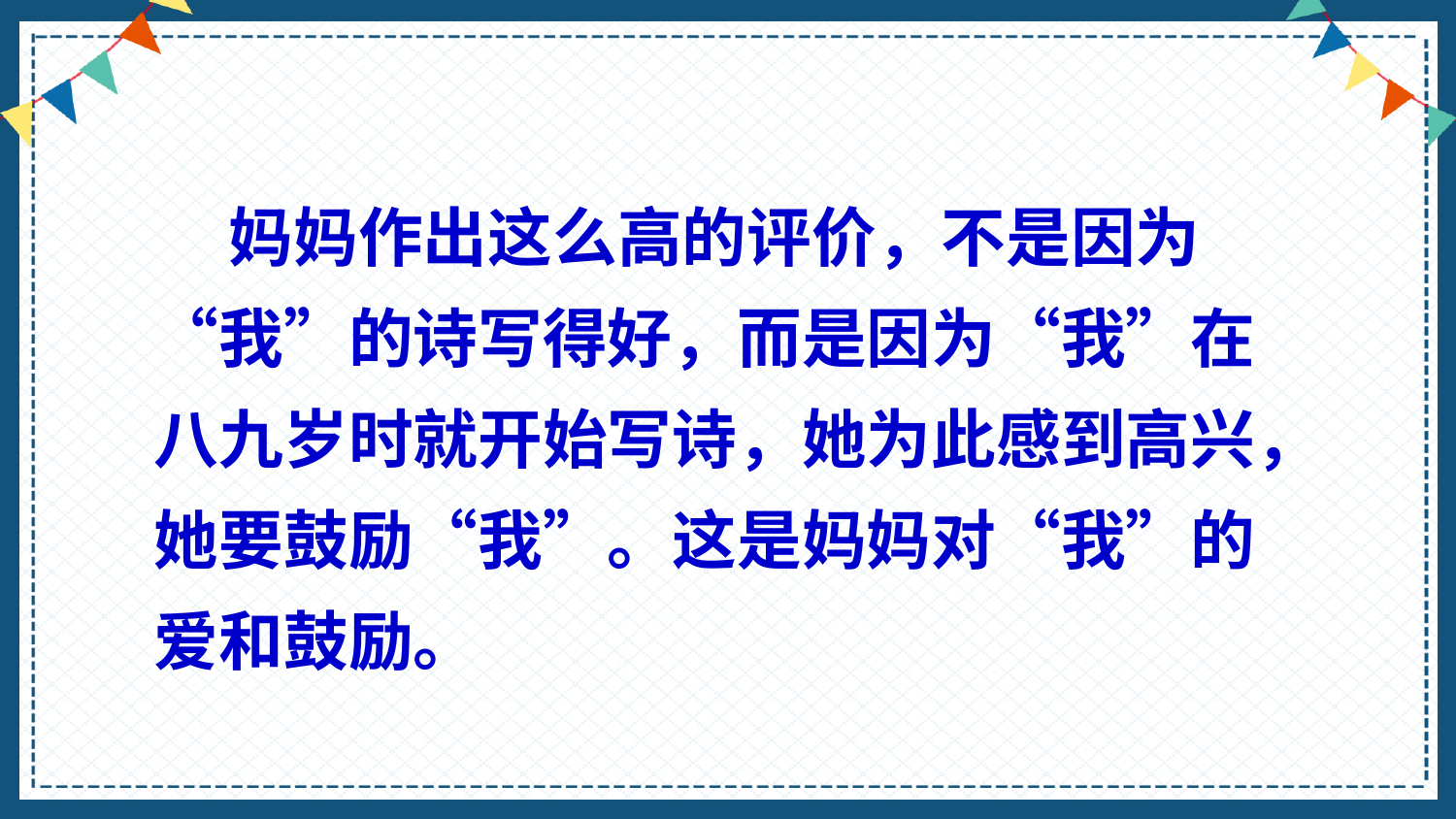

妈妈作出这么高的评价，不是因为“我”的诗写得好，而是因为“我”在八九岁时就开始写诗，她为此感到高兴，她要鼓励“我”。这是妈妈对“我”的爱和鼓励。